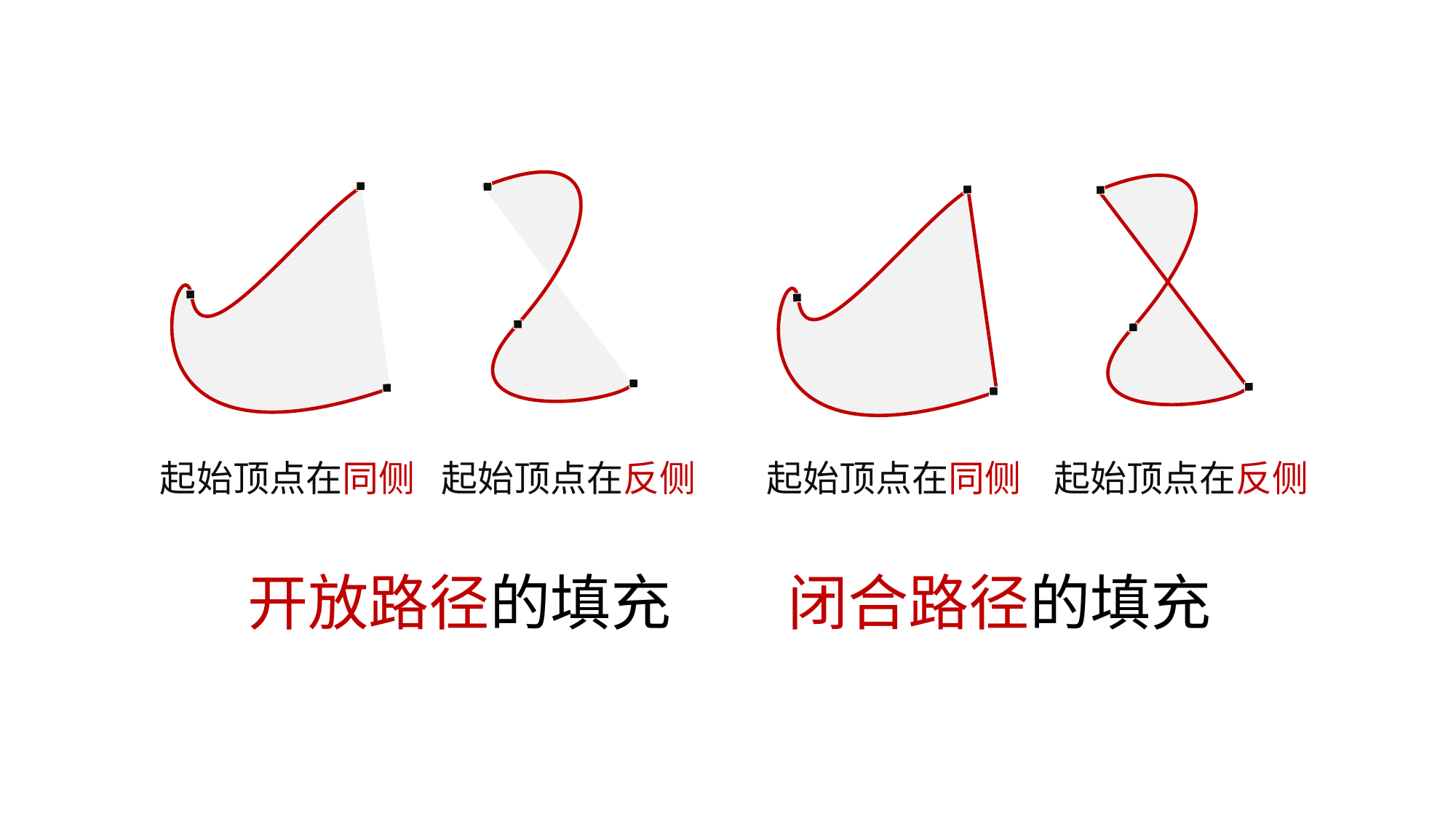

起始顶点在同侧
起始顶点在反侧
起始顶点在同侧
起始顶点在反侧
开放路径的填充
闭合路径的填充